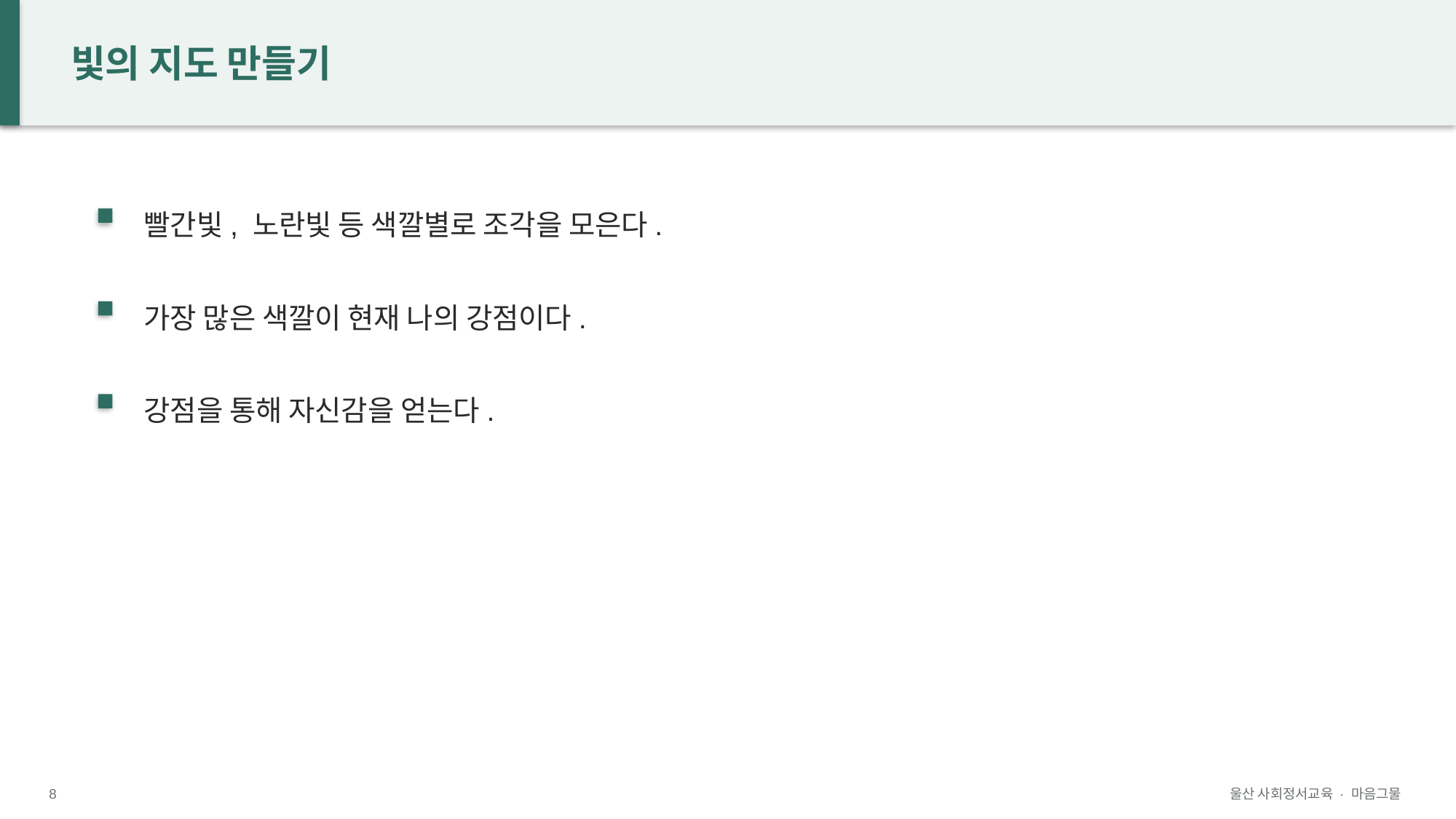

빛의 지도 만들기
빨간빛, 노란빛 등 색깔별로 조각을 모은다.

가장 많은 색깔이 현재 나의 강점이다.

강점을 통해 자신감을 얻는다.

8
울산 사회정서교육 · 마음그물